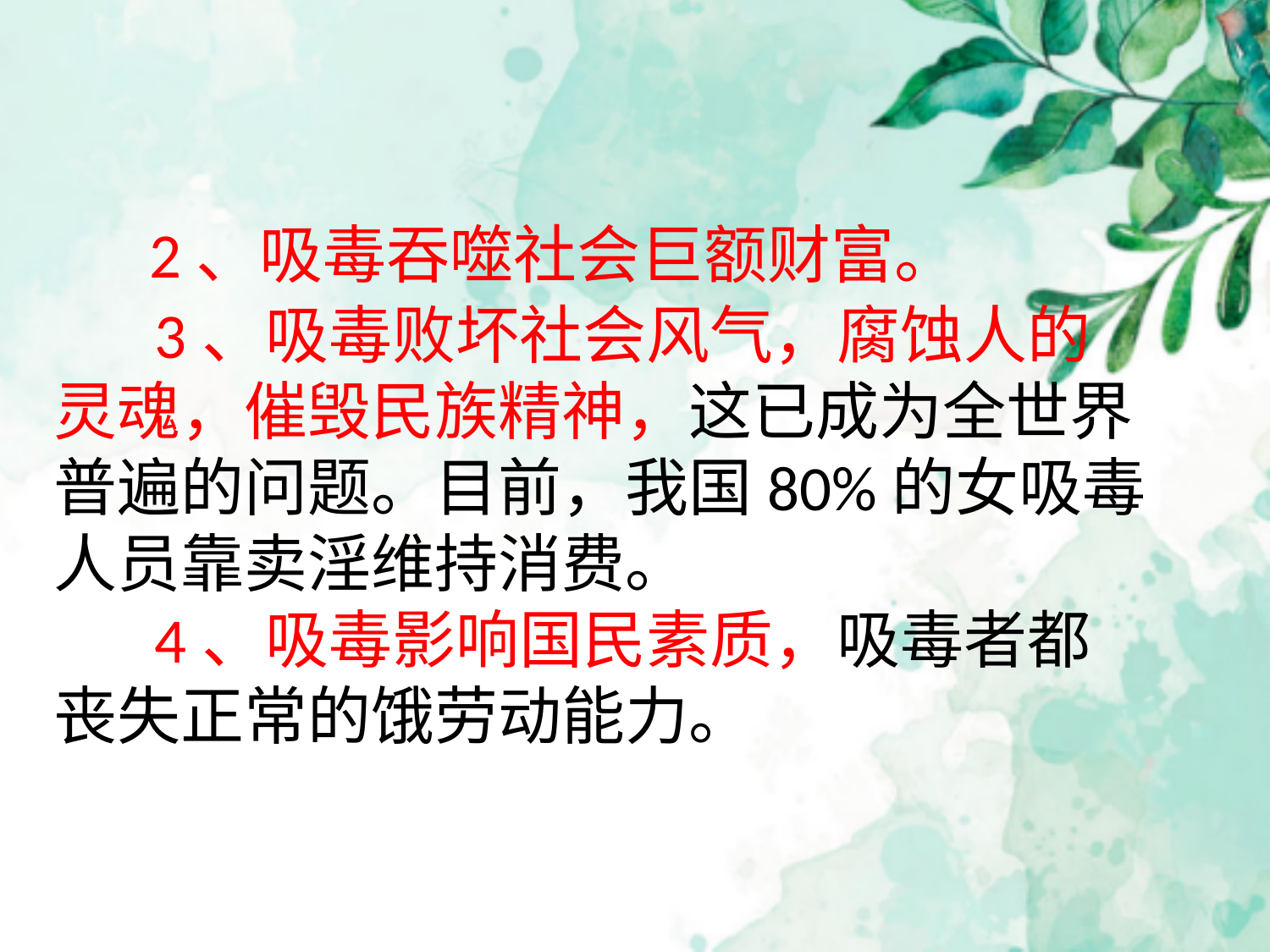

2、吸毒吞噬社会巨额财富。
       3、吸毒败坏社会风气，腐蚀人的灵魂，催毁民族精神，这已成为全世界普遍的问题。目前，我国80%的女吸毒人员靠卖淫维持消费。
       4、吸毒影响国民素质，吸毒者都丧失正常的饿劳动能力。